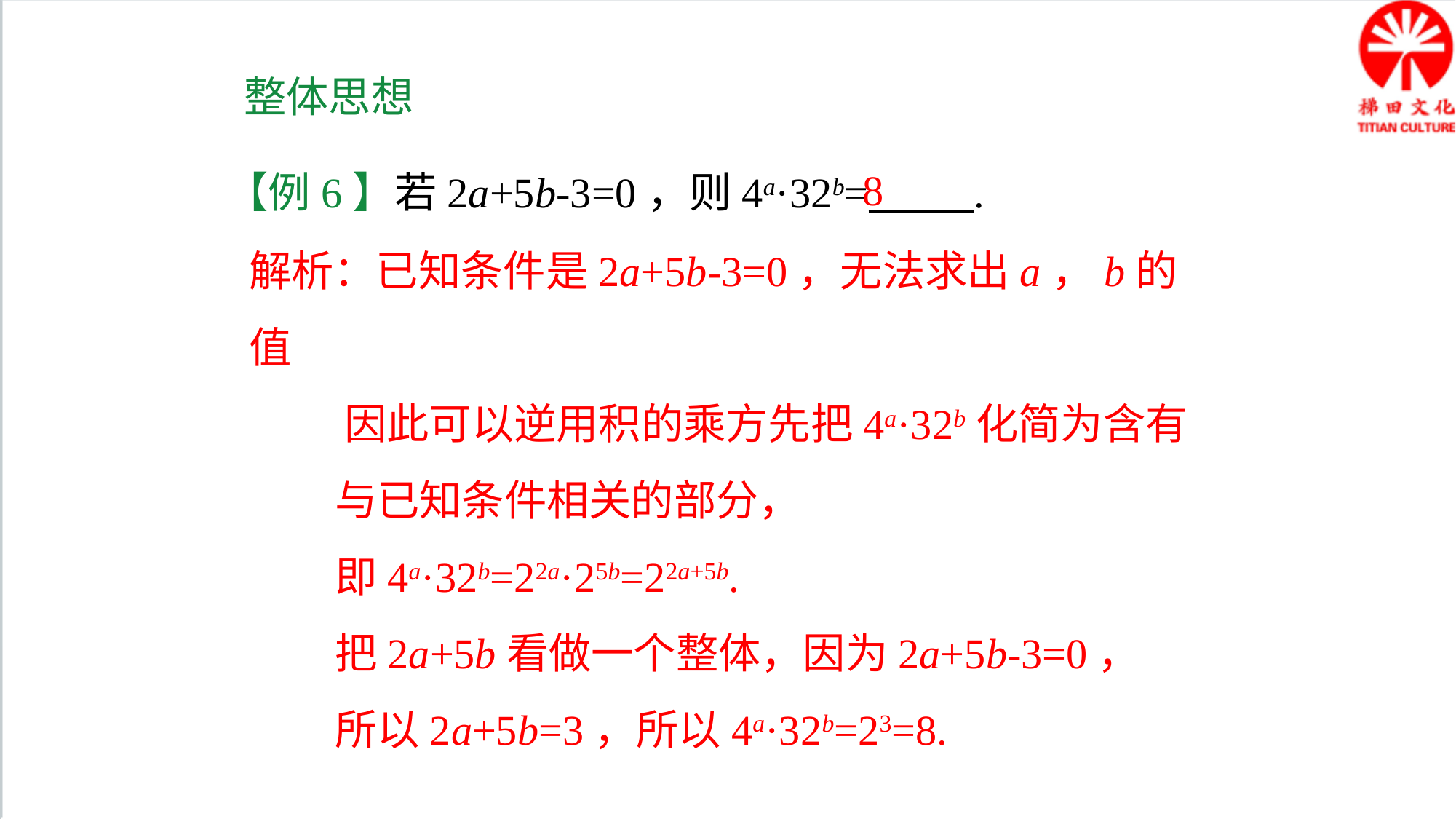

整体思想
8
【例6】若2a+5b-3=0，则4a·32b=          .
解析：已知条件是2a+5b-3=0，无法求出a，b的值
         因此可以逆用积的乘方先把4a·32b化简为含有
        与已知条件相关的部分，
        即4a·32b=22a·25b=22a+5b.
        把2a+5b看做一个整体，因为2a+5b-3=0，
        所以2a+5b=3，所以4a·32b=23=8.